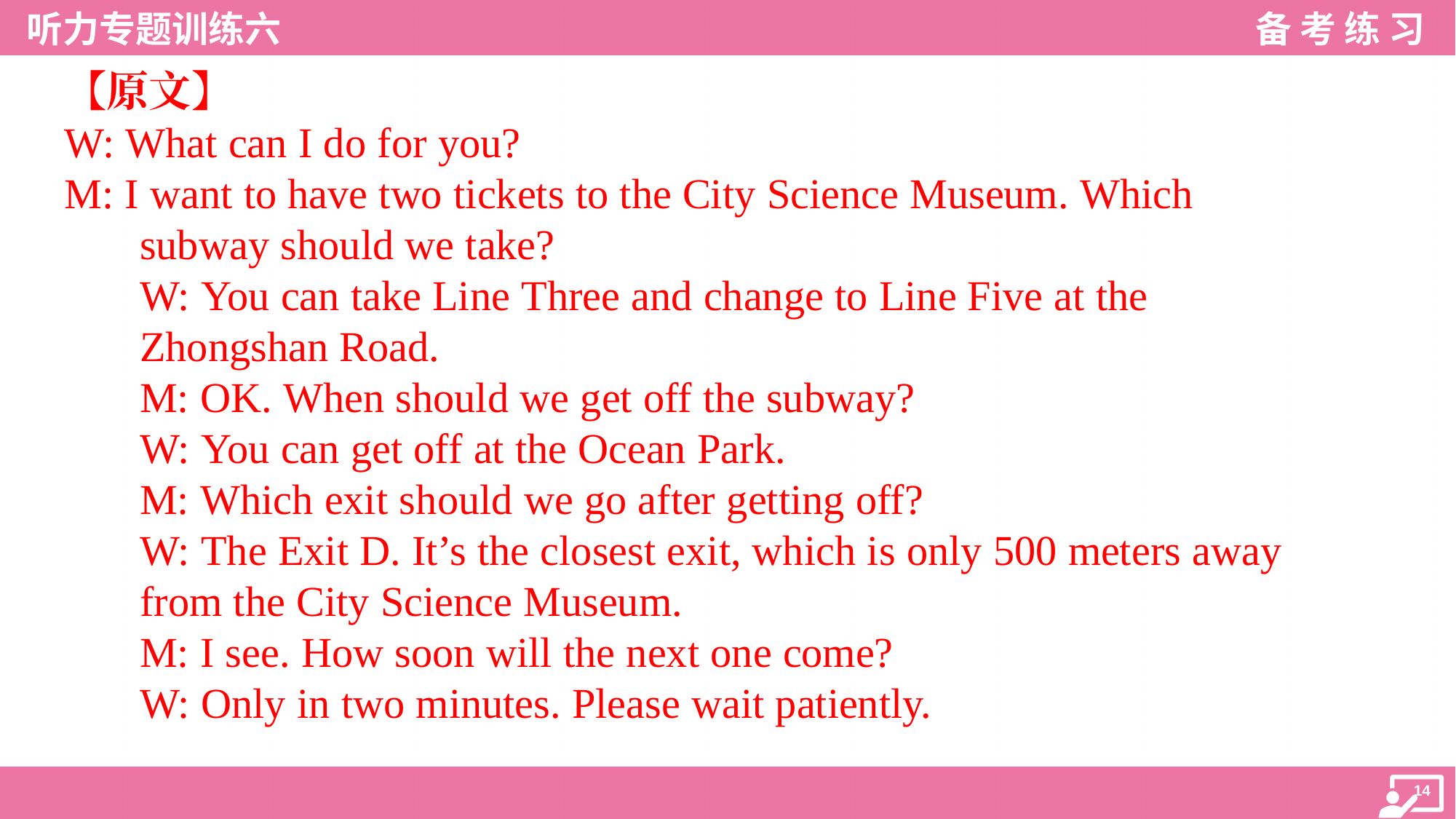

【原文】
W: What can I do for you?
M: I want to have two tickets to the City Science Museum. Which
subway should we take?
W: You can take Line Three and change to Line Five at the
Zhongshan Road.
M: OK. When should we get off the subway?
W: You can get off at the Ocean Park.
M: Which exit should we go after getting off?
W: The Exit D. It’s the closest exit, which is only 500 meters away
from the City Science Museum.
M: I see. How soon will the next one come?
W: Only in two minutes. Please wait patiently.